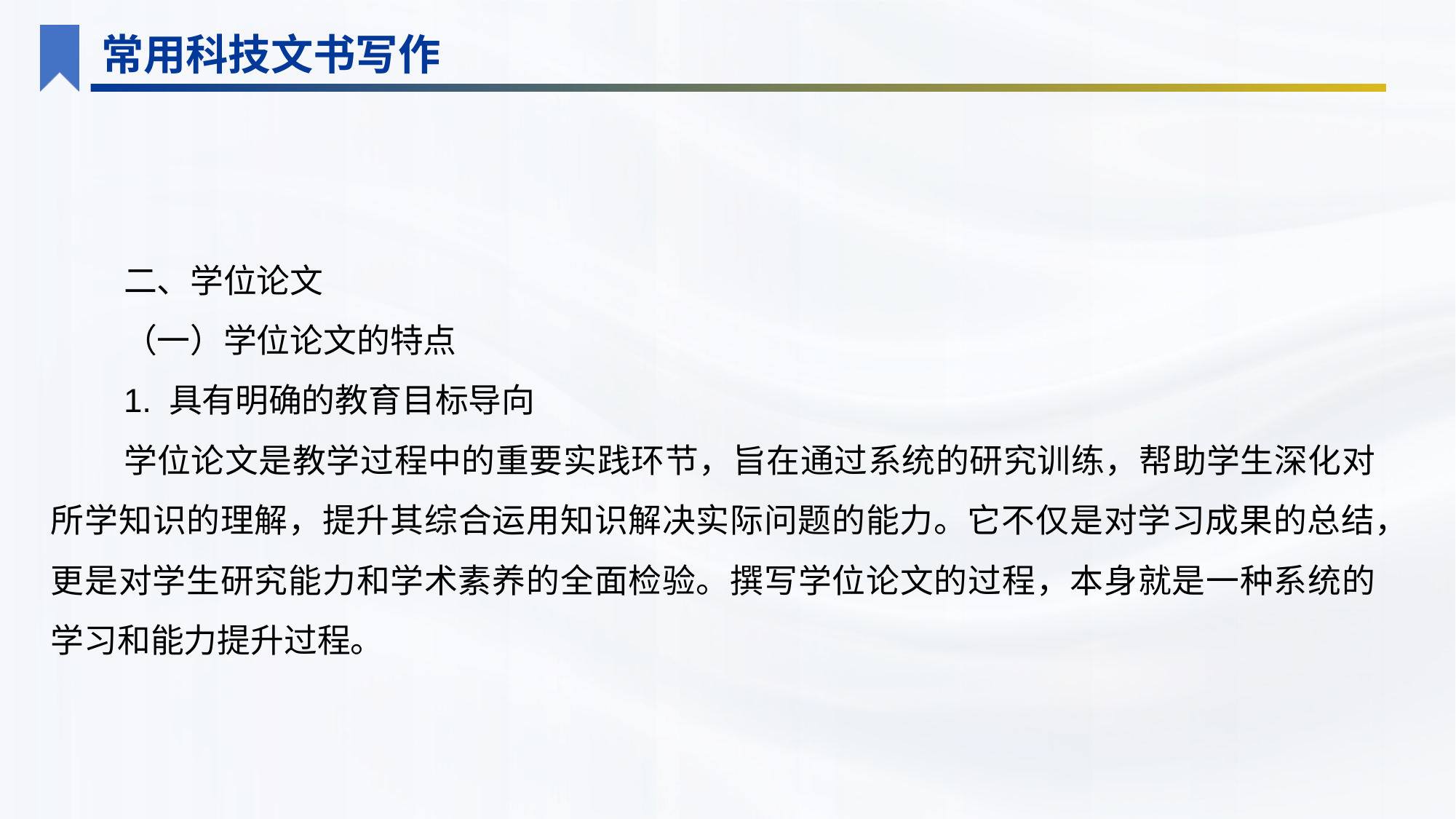

常用科技文书写作
二、学位论文
（一）学位论文的特点
1. 具有明确的教育目标导向
学位论文是教学过程中的重要实践环节，旨在通过系统的研究训练，帮助学生深化对所学知识的理解，提升其综合运用知识解决实际问题的能力。它不仅是对学习成果的总结，更是对学生研究能力和学术素养的全面检验。撰写学位论文的过程，本身就是一种系统的学习和能力提升过程。